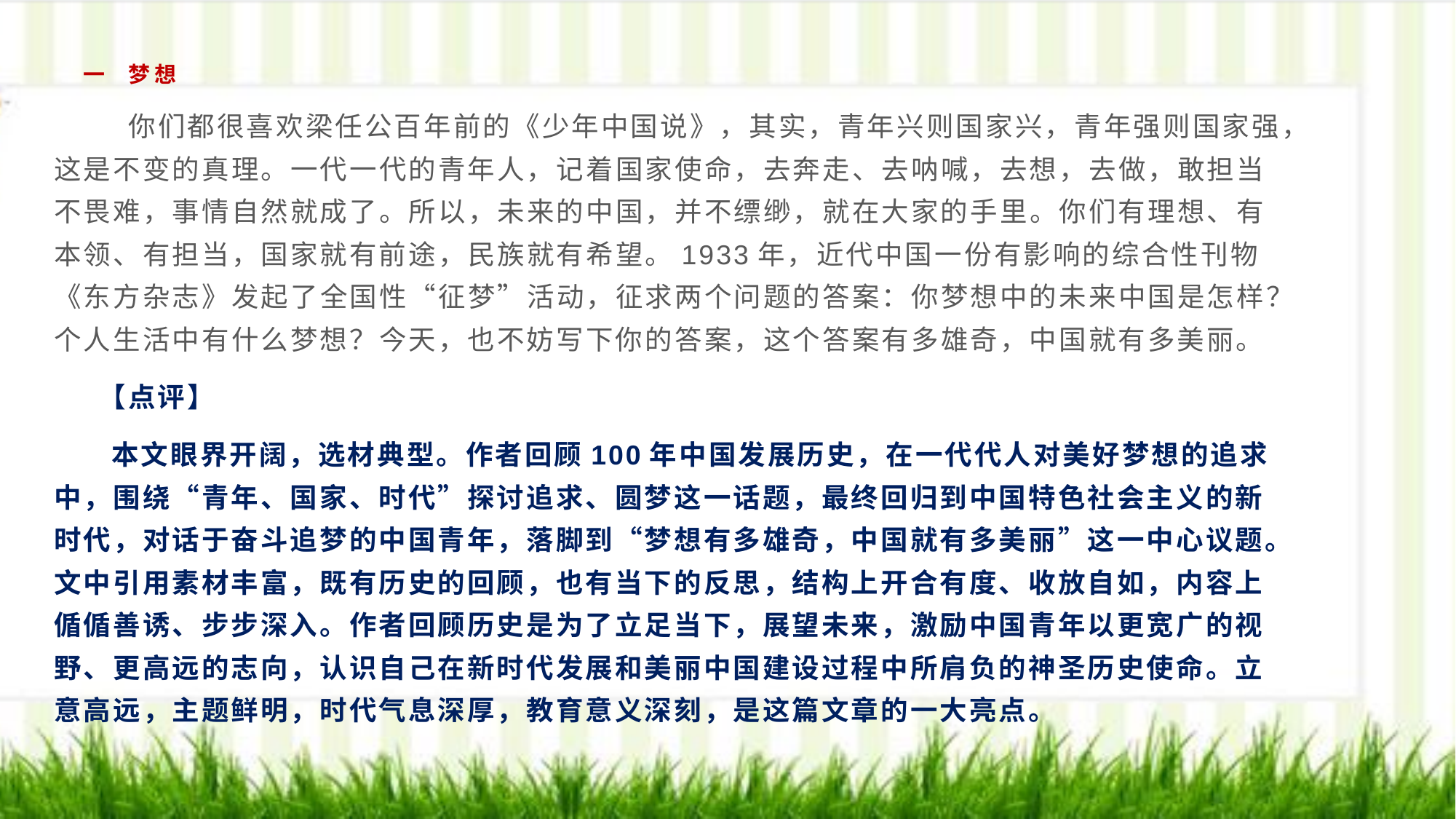

# 一  梦想
        你们都很喜欢梁任公百年前的《少年中国说》，其实，青年兴则国家兴，青年强则国家强，这是不变的真理。一代一代的青年人，记着国家使命，去奔走、去呐喊，去想，去做，敢担当不畏难，事情自然就成了。所以，未来的中国，并不缥缈，就在大家的手里。你们有理想、有本领、有担当，国家就有前途，民族就有希望。1933年，近代中国一份有影响的综合性刊物《东方杂志》发起了全国性“征梦”活动，征求两个问题的答案：你梦想中的未来中国是怎样？个人生活中有什么梦想？今天，也不妨写下你的答案，这个答案有多雄奇，中国就有多美丽。
 　【点评】
      本文眼界开阔，选材典型。作者回顾100年中国发展历史，在一代代人对美好梦想的追求中，围绕“青年、国家、时代”探讨追求、圆梦这一话题，最终回归到中国特色社会主义的新时代，对话于奋斗追梦的中国青年，落脚到“梦想有多雄奇，中国就有多美丽”这一中心议题。文中引用素材丰富，既有历史的回顾，也有当下的反思，结构上开合有度、收放自如，内容上偱偱善诱、步步深入。作者回顾历史是为了立足当下，展望未来，激励中国青年以更宽广的视野、更高远的志向，认识自己在新时代发展和美丽中国建设过程中所肩负的神圣历史使命。立意高远，主题鲜明，时代气息深厚，教育意义深刻，是这篇文章的一大亮点。